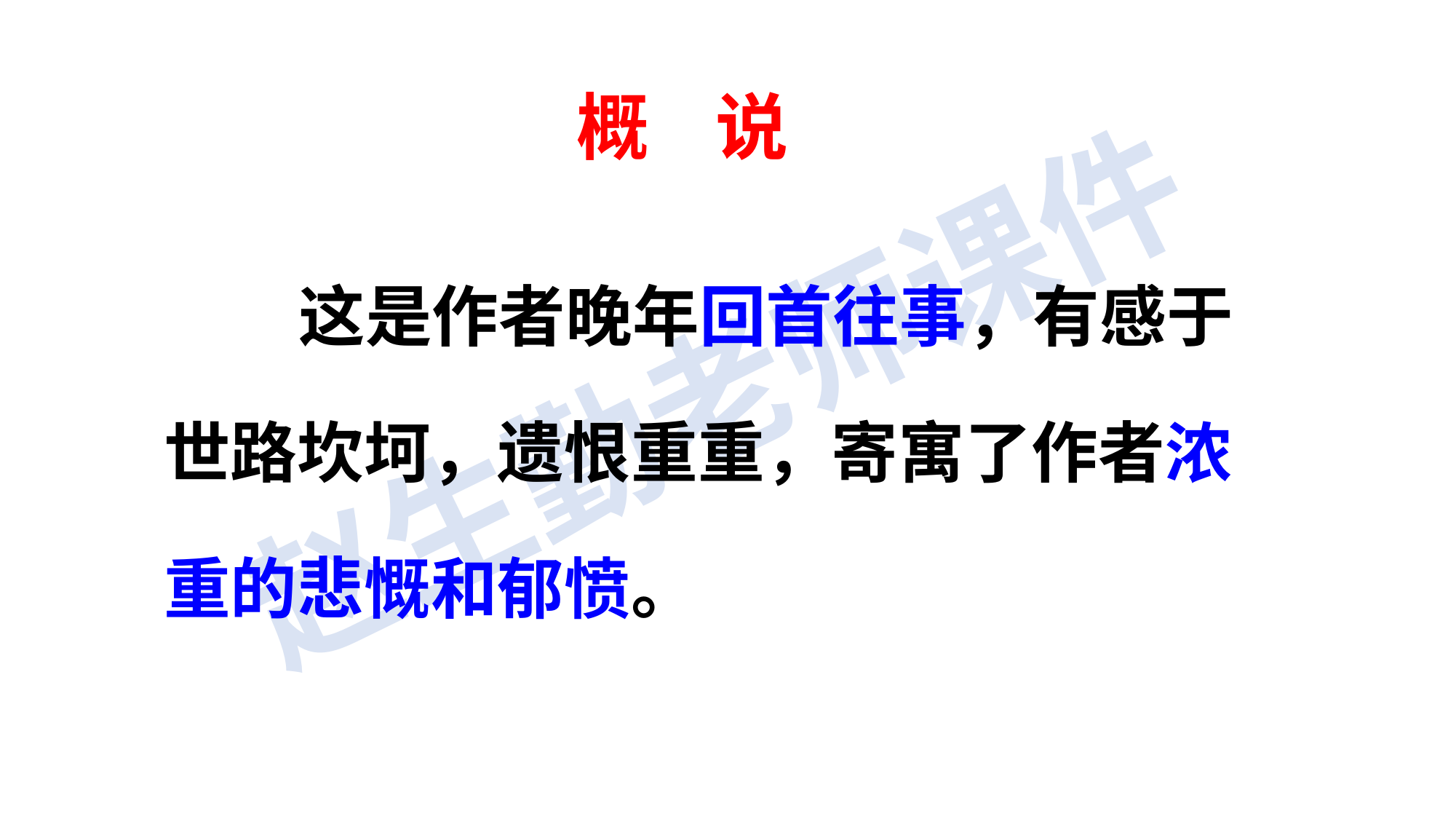

概    说
　　 这是作者晚年回首往事，有感于世路坎坷，遗恨重重，寄寓了作者浓重的悲慨和郁愤。